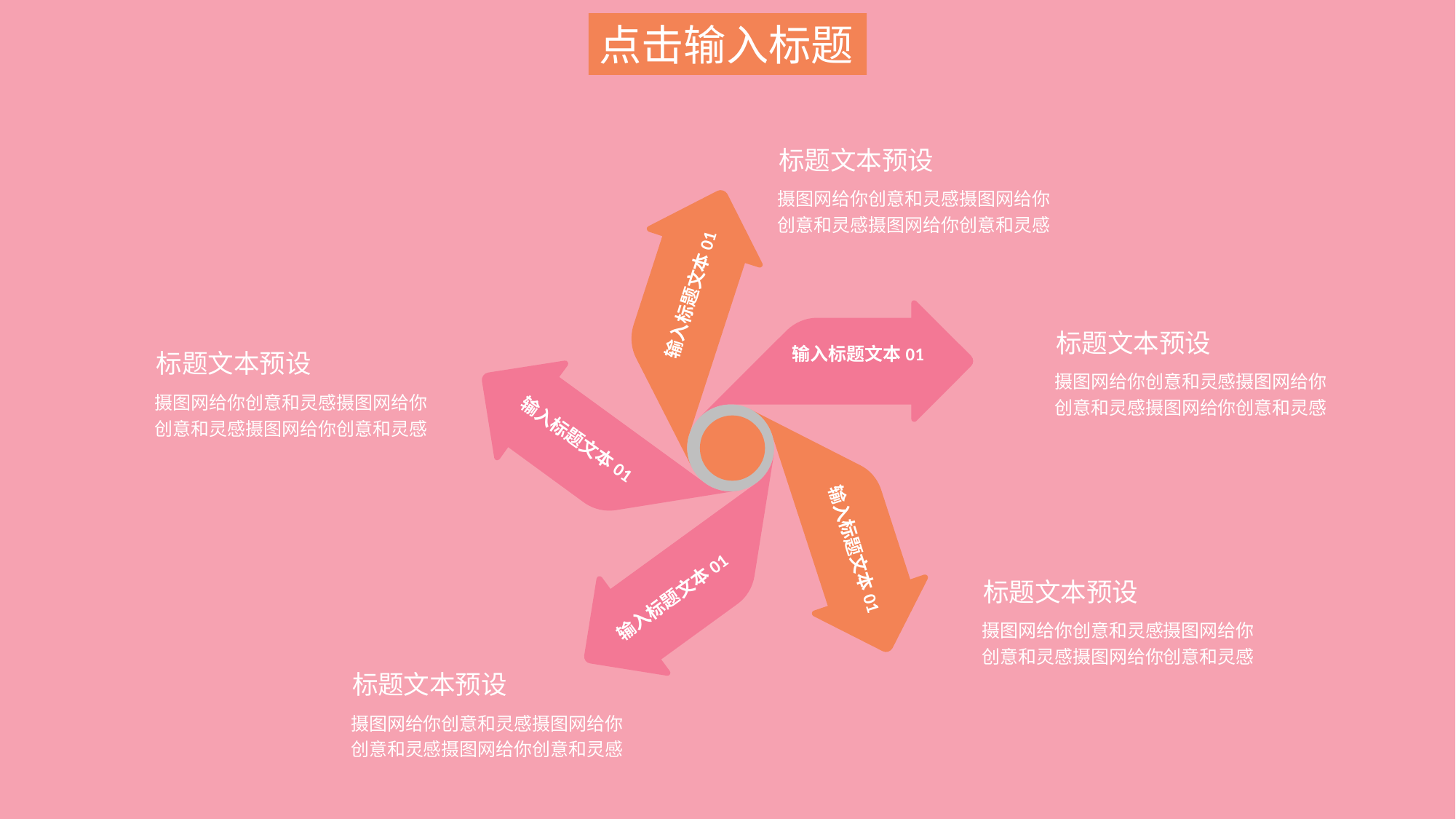

点击输入标题
标题文本预设
摄图网给你创意和灵感摄图网给你创意和灵感摄图网给你创意和灵感

输入标题文本01

输入标题文本01

输入标题文本01

输入标题文本01
输入标题文本01
标题文本预设
标题文本预设
摄图网给你创意和灵感摄图网给你创意和灵感摄图网给你创意和灵感
摄图网给你创意和灵感摄图网给你创意和灵感摄图网给你创意和灵感
标题文本预设
摄图网给你创意和灵感摄图网给你创意和灵感摄图网给你创意和灵感
标题文本预设
摄图网给你创意和灵感摄图网给你创意和灵感摄图网给你创意和灵感